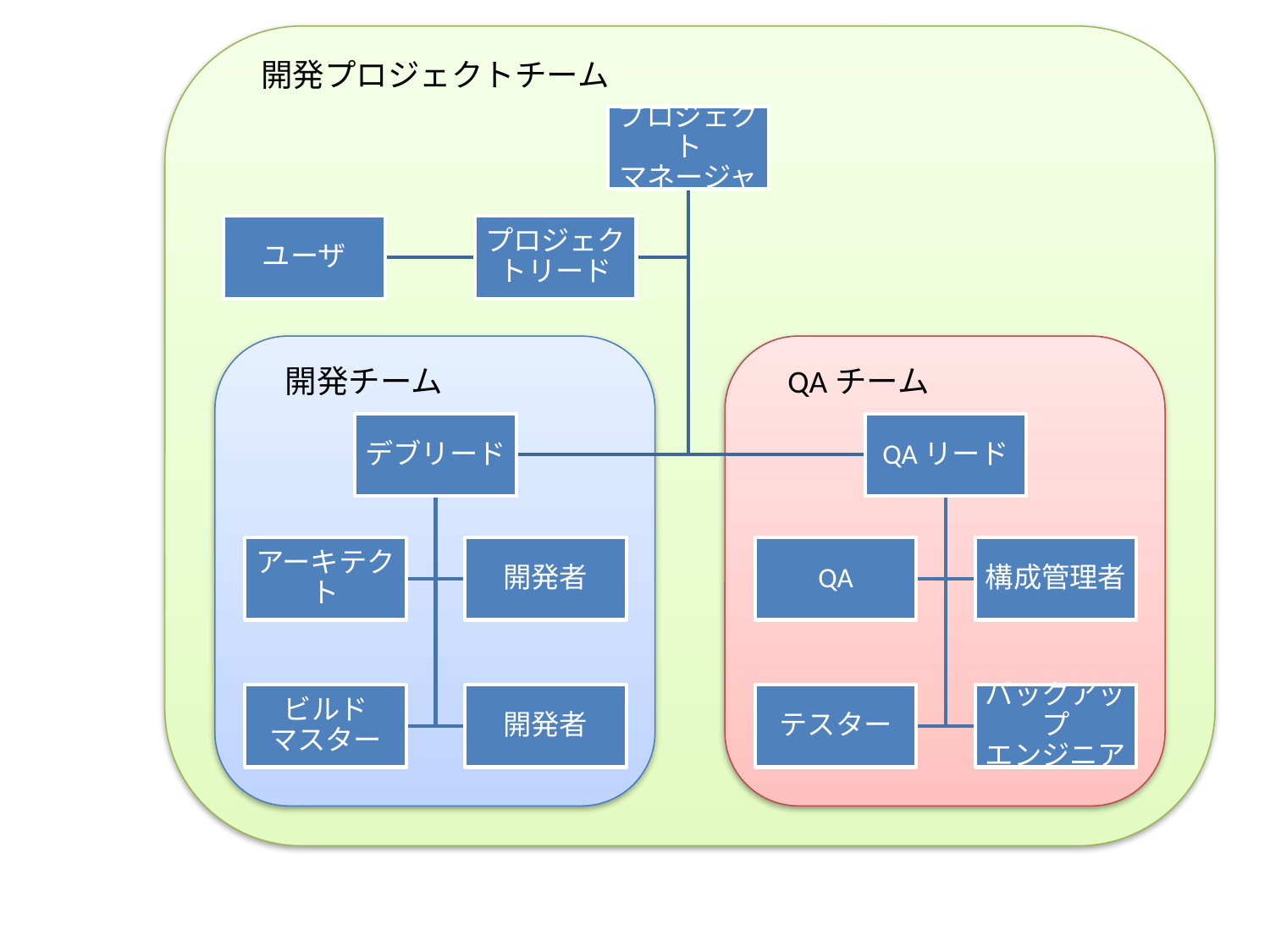

開発プロジェクトチーム

プロジェクト
マネージャ
プロジェクトリード
ユーザ
デブリード
アーキテクト
開発者
ビルド
マスター
開発者
QAリード
QA
構成管理者
テスター
バックアップ
エンジニア
    開発チーム

    QAチーム